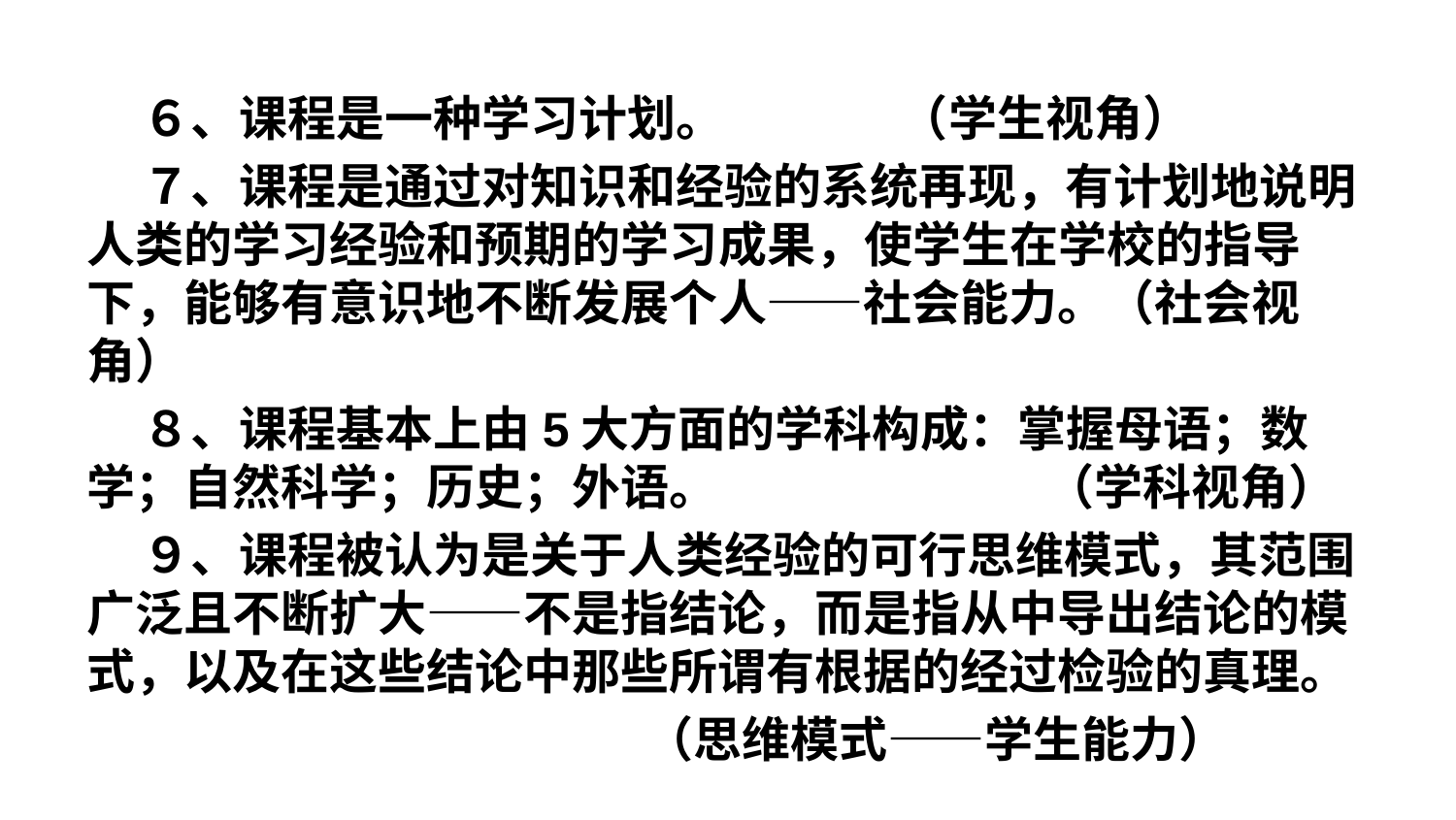

#
    ６、课程是一种学习计划。                （学生视角）
    ７、课程是通过对知识和经验的系统再现，有计划地说明人类的学习经验和预期的学习成果，使学生在学校的指导下，能够有意识地不断发展个人——社会能力。（社会视角）
    ８、课程基本上由5大方面的学科构成：掌握母语；数学；自然科学；历史；外语。                              （学科视角）
    ９、课程被认为是关于人类经验的可行思维模式，其范围广泛且不断扩大——不是指结论，而是指从中导出结论的模式，以及在这些结论中那些所谓有根据的经过检验的真理。
                                                  （思维模式——学生能力）